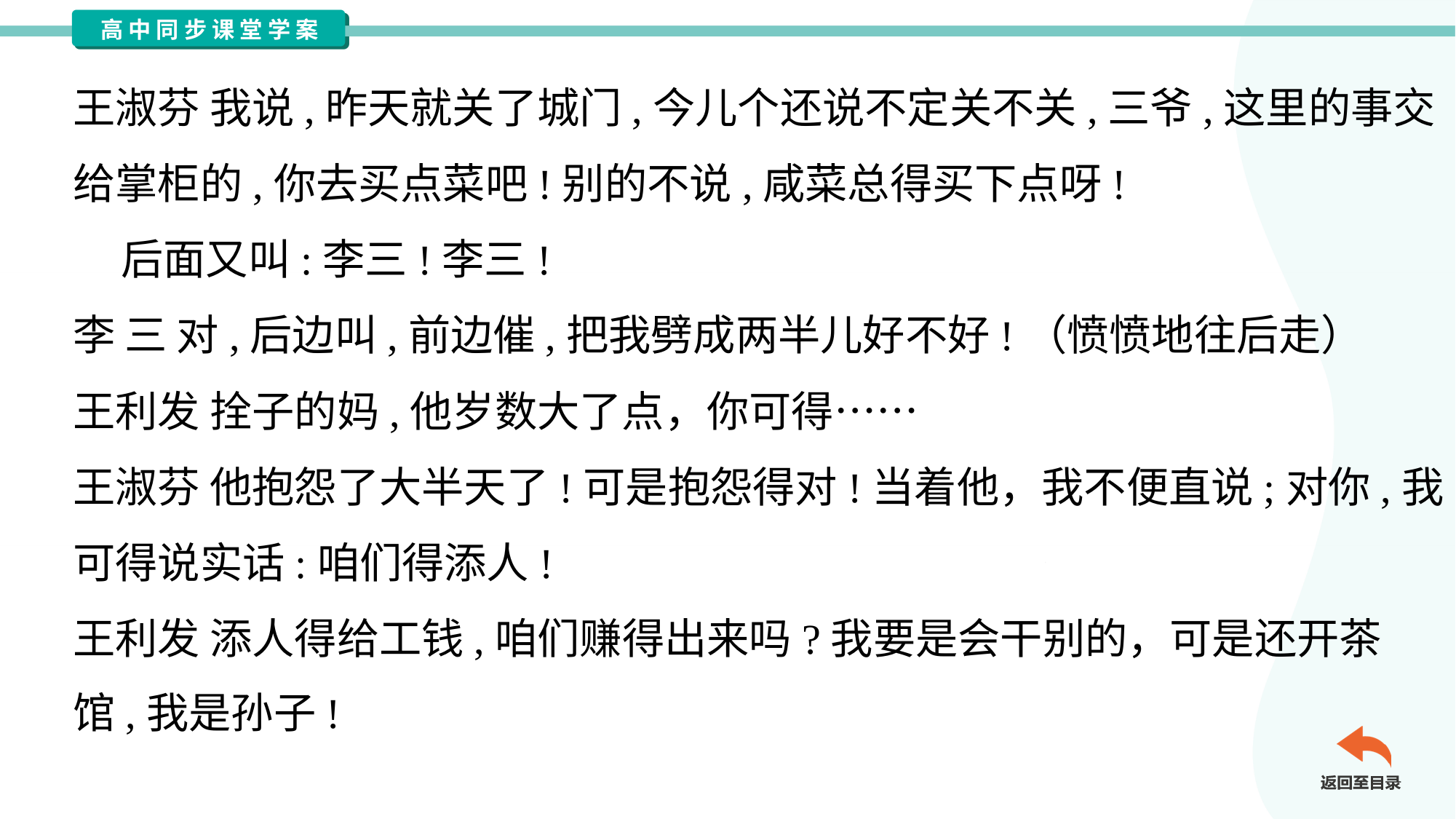

王淑芬 我说,昨天就关了城门,今儿个还说不定关不关,三爷,这里的事交
给掌柜的,你去买点菜吧!别的不说,咸菜总得买下点呀!
    后面又叫:李三!李三!
李 三 对,后边叫,前边催,把我劈成两半儿好不好!（愤愤地往后走）
王利发 拴子的妈,他岁数大了点，你可得……
王淑芬 他抱怨了大半天了!可是抱怨得对!当着他，我不便直说;对你,我
可得说实话:咱们得添人!
王利发 添人得给工钱,咱们赚得出来吗?我要是会干别的，可是还开茶
馆,我是孙子!#3.12